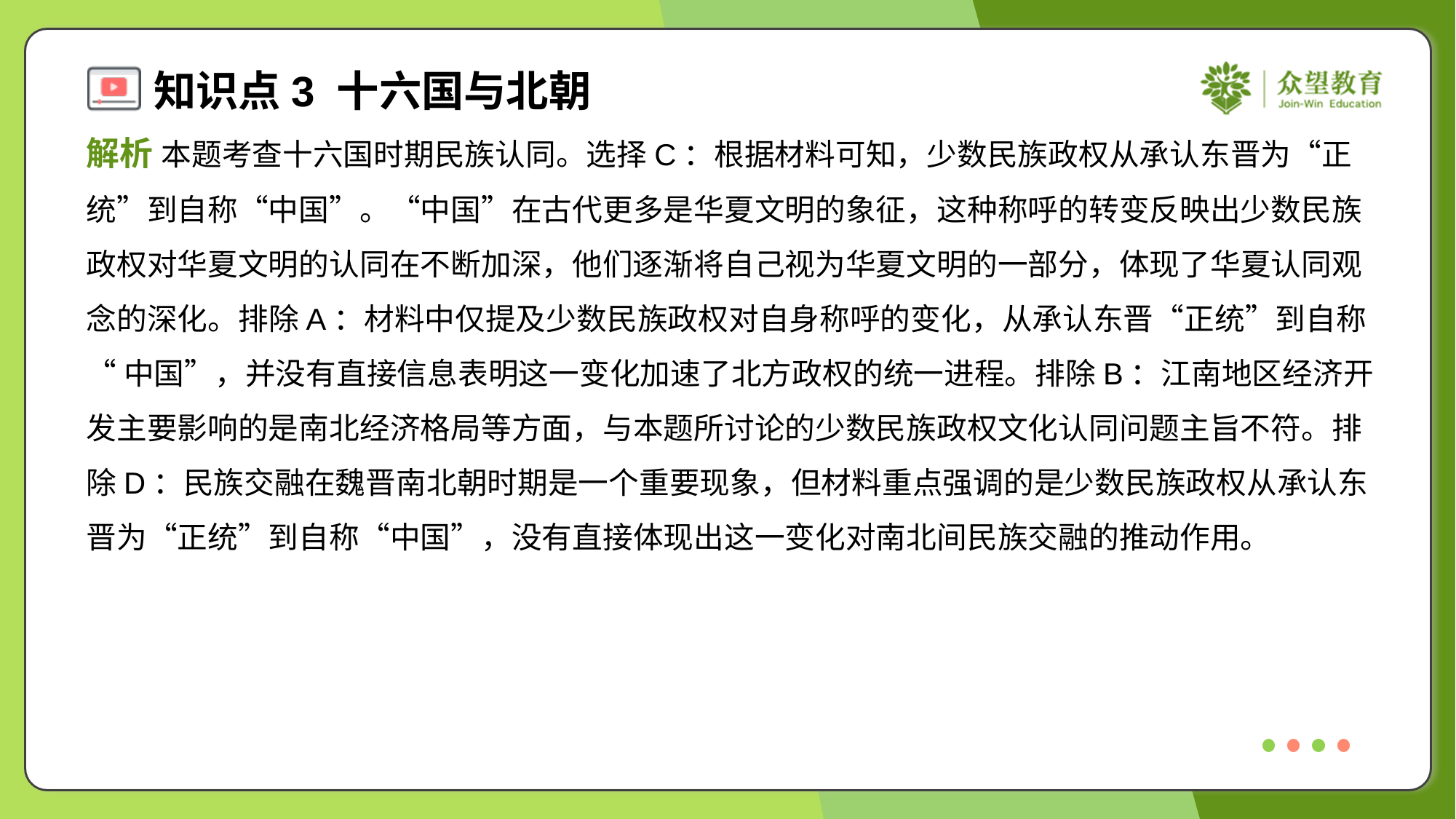

解析 本题考查十六国时期民族认同。选择C：根据材料可知，少数民族政权从承认东晋为“正
统”到自称“中国”。“中国”在古代更多是华夏文明的象征，这种称呼的转变反映出少数民族
政权对华夏文明的认同在不断加深，他们逐渐将自己视为华夏文明的一部分，体现了华夏认同观
念的深化。排除A：材料中仅提及少数民族政权对自身称呼的变化，从承认东晋“正统”到自称
“中国”，并没有直接信息表明这一变化加速了北方政权的统一进程。排除B：江南地区经济开
发主要影响的是南北经济格局等方面，与本题所讨论的少数民族政权文化认同问题主旨不符。排
除D：民族交融在魏晋南北朝时期是一个重要现象，但材料重点强调的是少数民族政权从承认东
晋为“正统”到自称“中国”，没有直接体现出这一变化对南北间民族交融的推动作用。